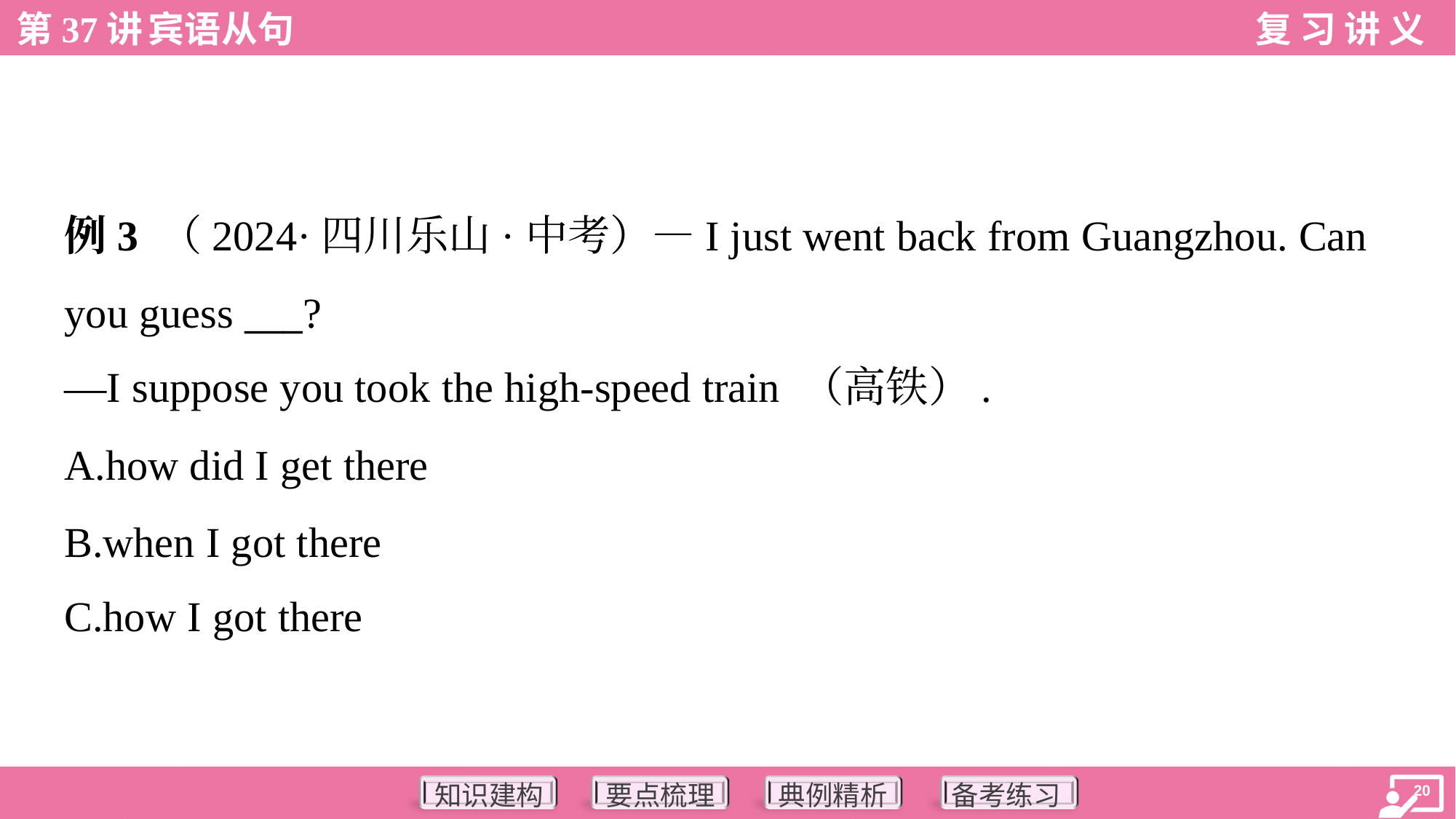

例3 （2024·四川乐山·中考）—I just went back from Guangzhou. Can
you guess ___?
—I suppose you took the high-speed train （高铁）.
A.how did I get there
B.when I got there
C.how I got there